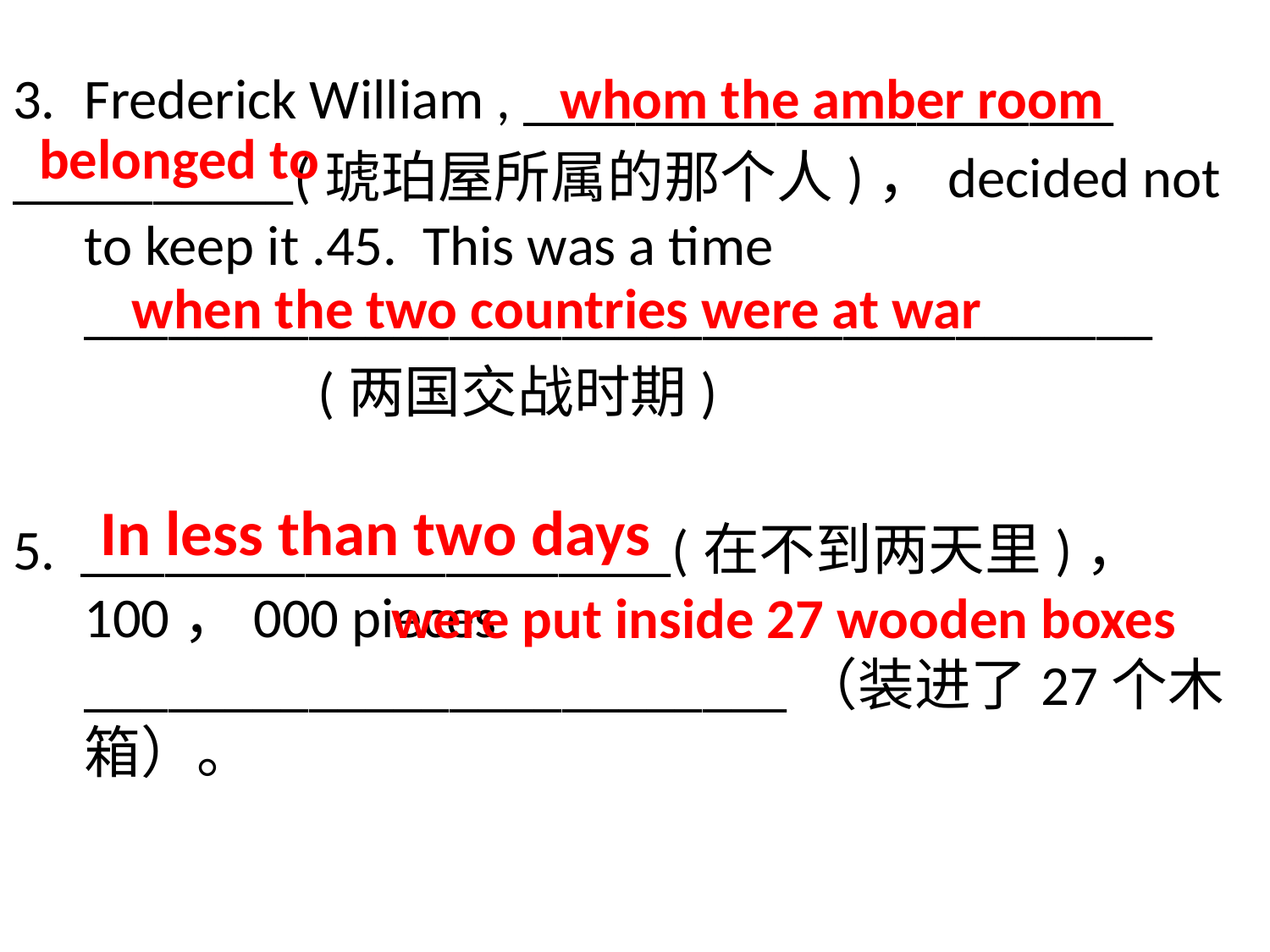

#
Frederick William , _____________________
__________(琥珀屋所属的那个人)，decided not to keep it .45.  This was a time ______________________________________
                        (两国交战时期)

5.  _____________________(在不到两天里)， 100，000 pieces­­­­_________________________（装进了27个木箱）。

whom the amber room
belonged to
when the two countries were at war
In less than two days
were put inside 27 wooden boxes